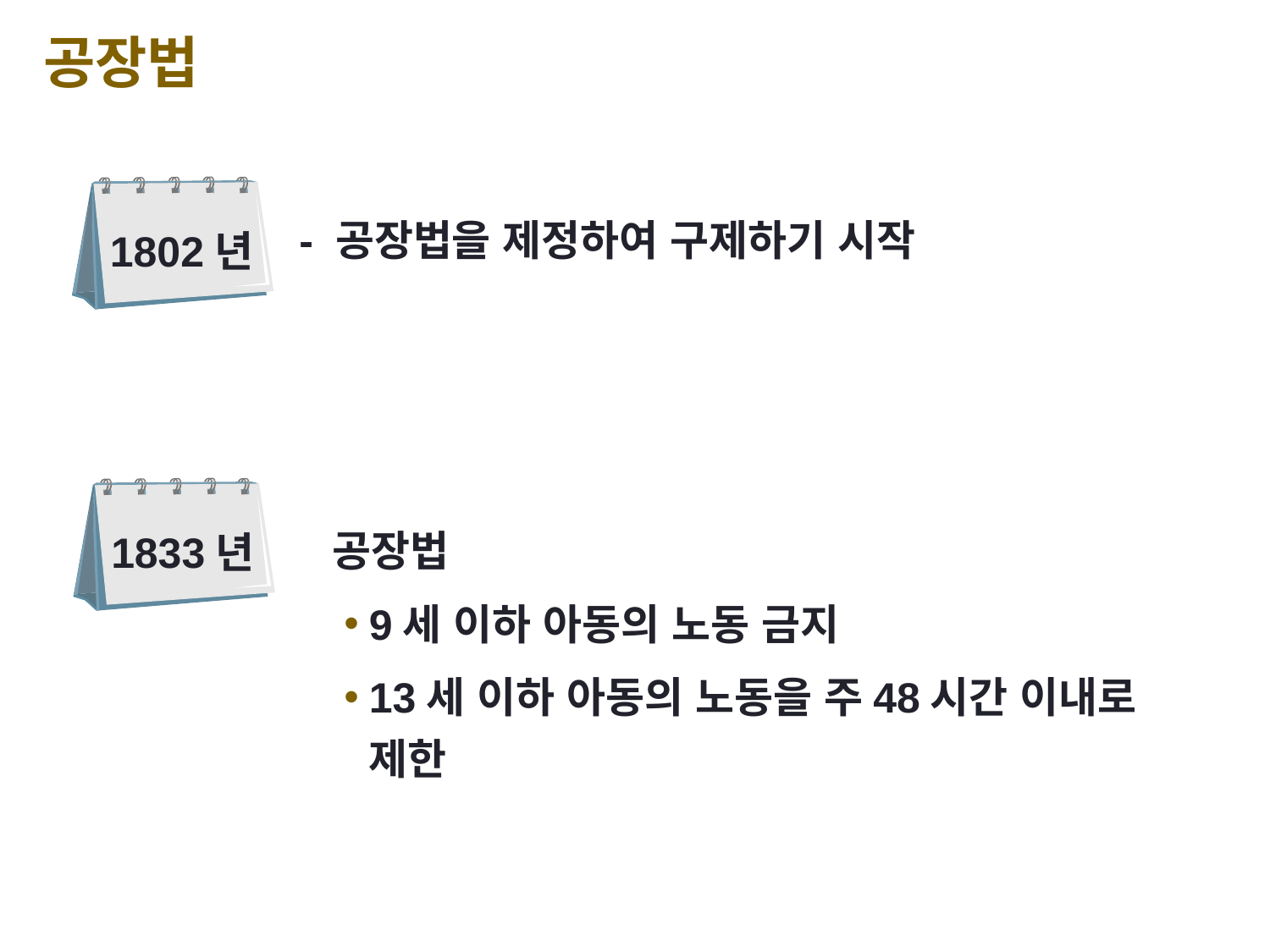

공장법

1802년
- 공장법을 제정하여 구제하기 시작

1833년
공장법

9세 이하 아동의 노동 금지

13세 이하 아동의 노동을 주48시간 이내로 제한